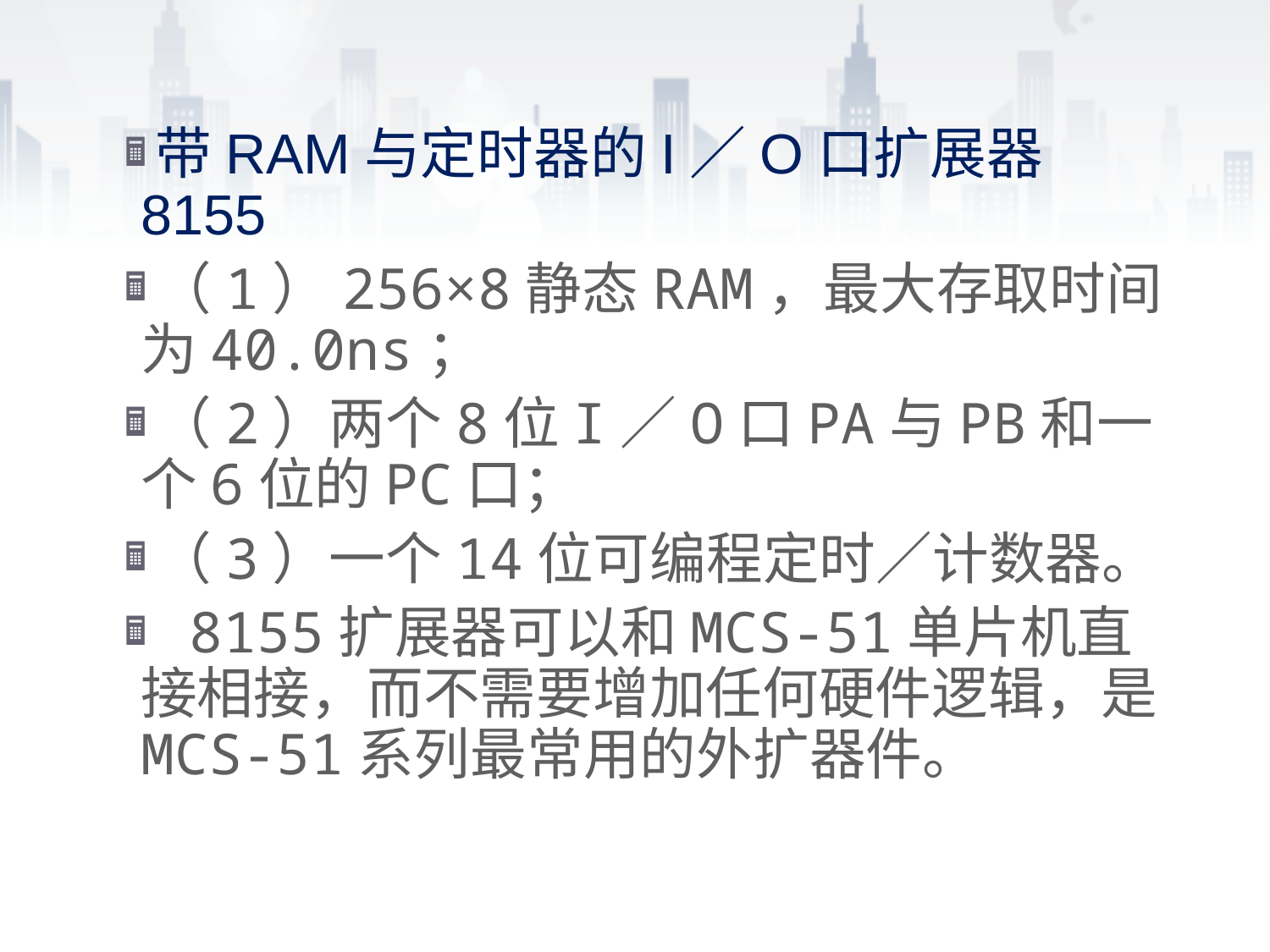

带RAM与定时器的I／O口扩展器8155
（1）256×8静态RAM，最大存取时间为40.0ns；
（2）两个8位I／O口PA与PB和一个6位的PC口；
（3）一个14位可编程定时／计数器。
 8155扩展器可以和MCS-51单片机直接相接，而不需要增加任何硬件逻辑，是MCS-51系列最常用的外扩器件。